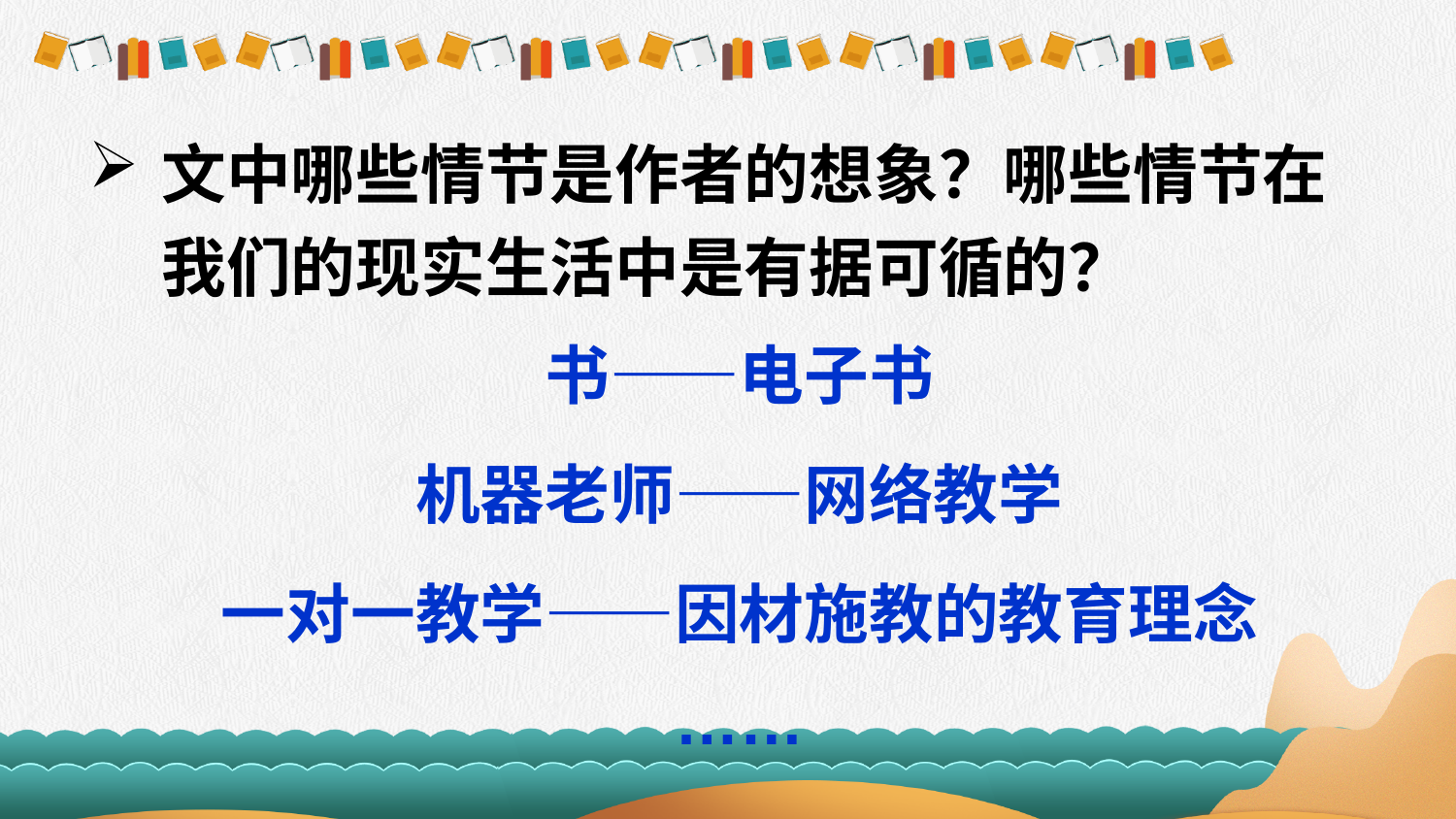

文中哪些情节是作者的想象？哪些情节在我们的现实生活中是有据可循的？
书——电子书
机器老师——网络教学
一对一教学——因材施教的教育理念
……